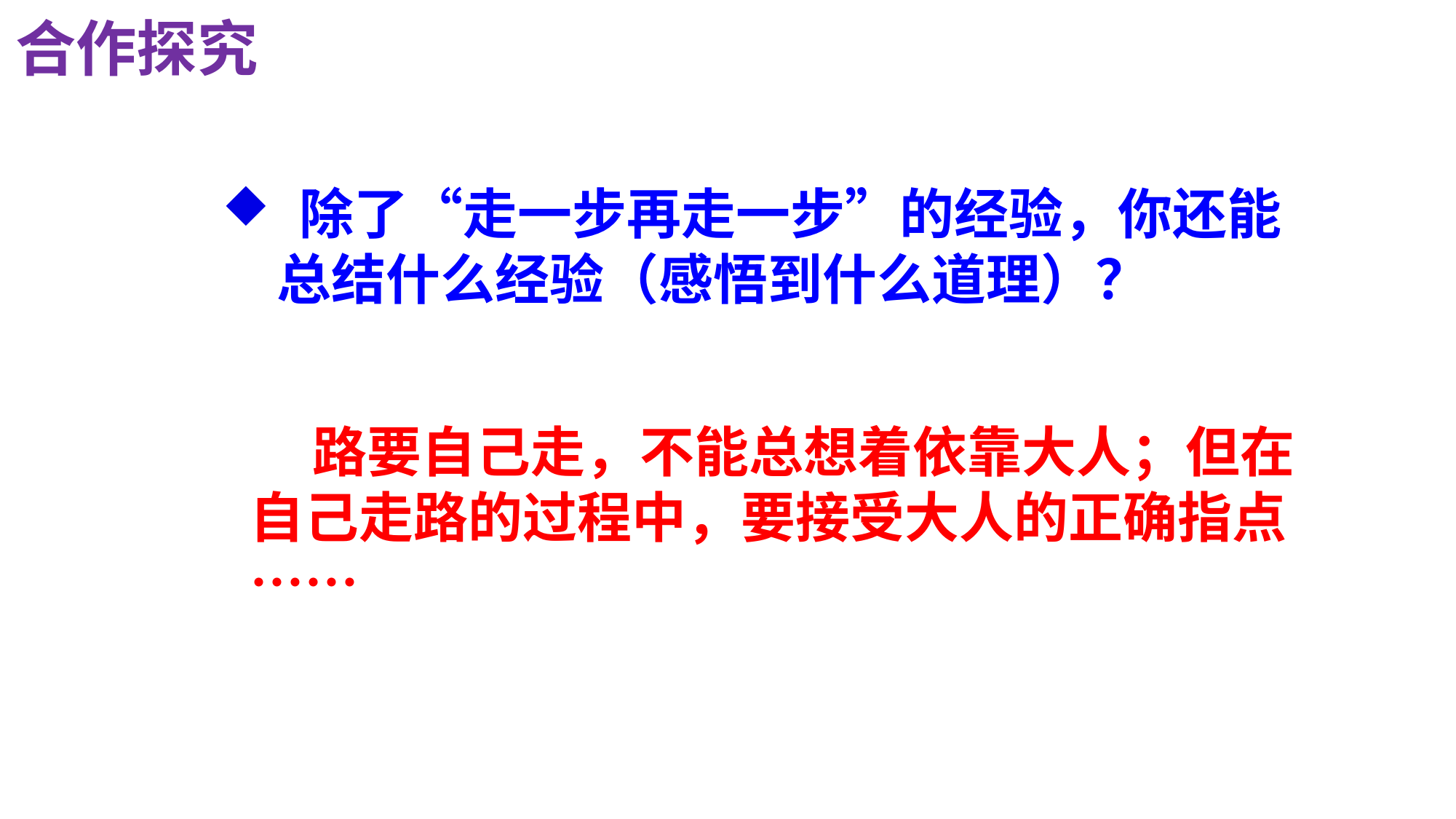

合作探究
 除了“走一步再走一步”的经验，你还能总结什么经验（感悟到什么道理）？
    路要自己走，不能总想着依靠大人；但在自己走路的过程中，要接受大人的正确指点……